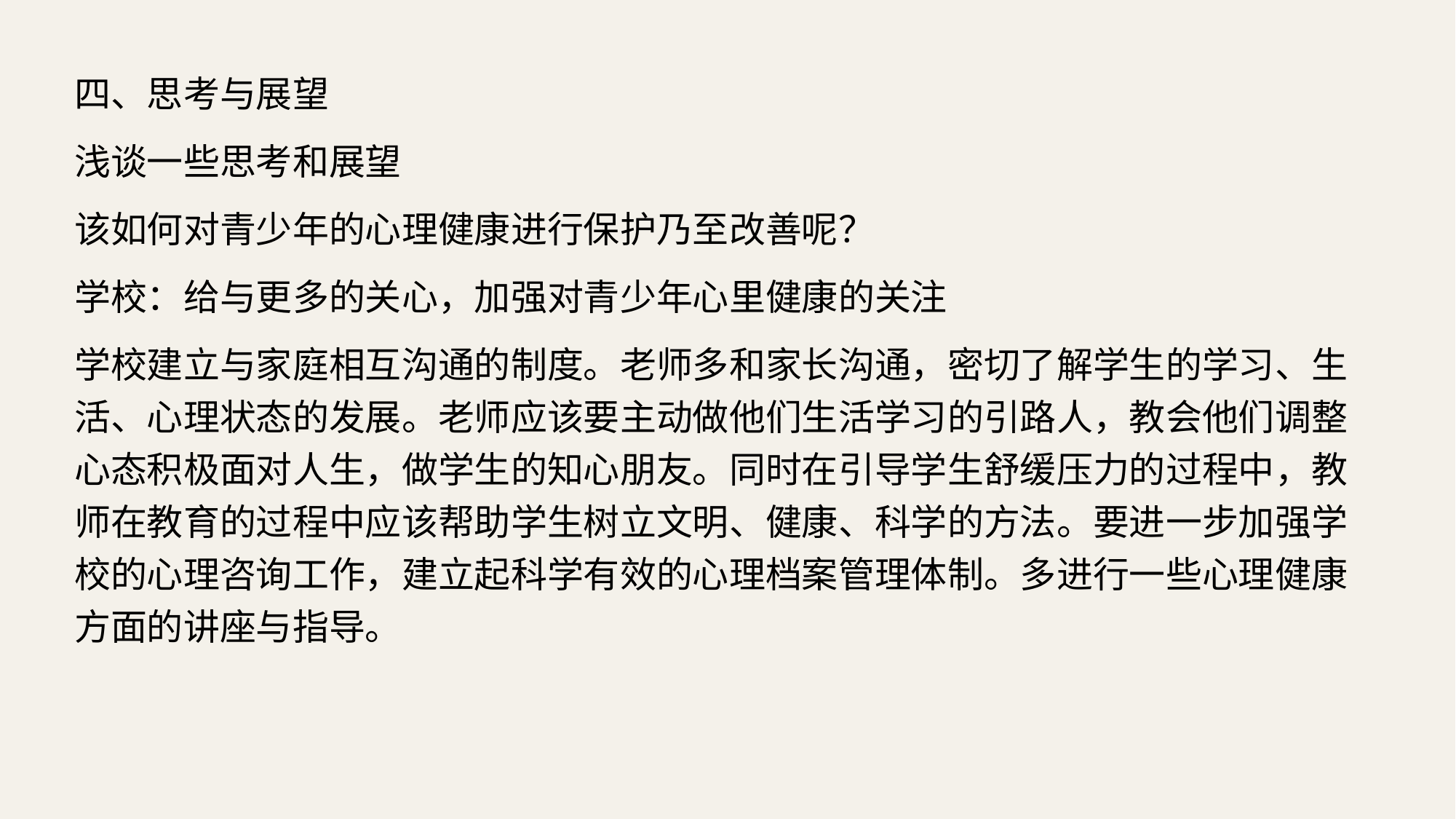

https://www.ypppt.com/
四、思考与展望
浅谈一些思考和展望
该如何对青少年的心理健康进行保护乃至改善呢？
学校：给与更多的关心，加强对青少年心里健康的关注
学校建立与家庭相互沟通的制度。老师多和家长沟通，密切了解学生的学习、生活、心理状态的发展。老师应该要主动做他们生活学习的引路人，教会他们调整心态积极面对人生，做学生的知心朋友。同时在引导学生舒缓压力的过程中，教师在教育的过程中应该帮助学生树立文明、健康、科学的方法。要进一步加强学校的心理咨询工作，建立起科学有效的心理档案管理体制。多进行一些心理健康方面的讲座与指导。